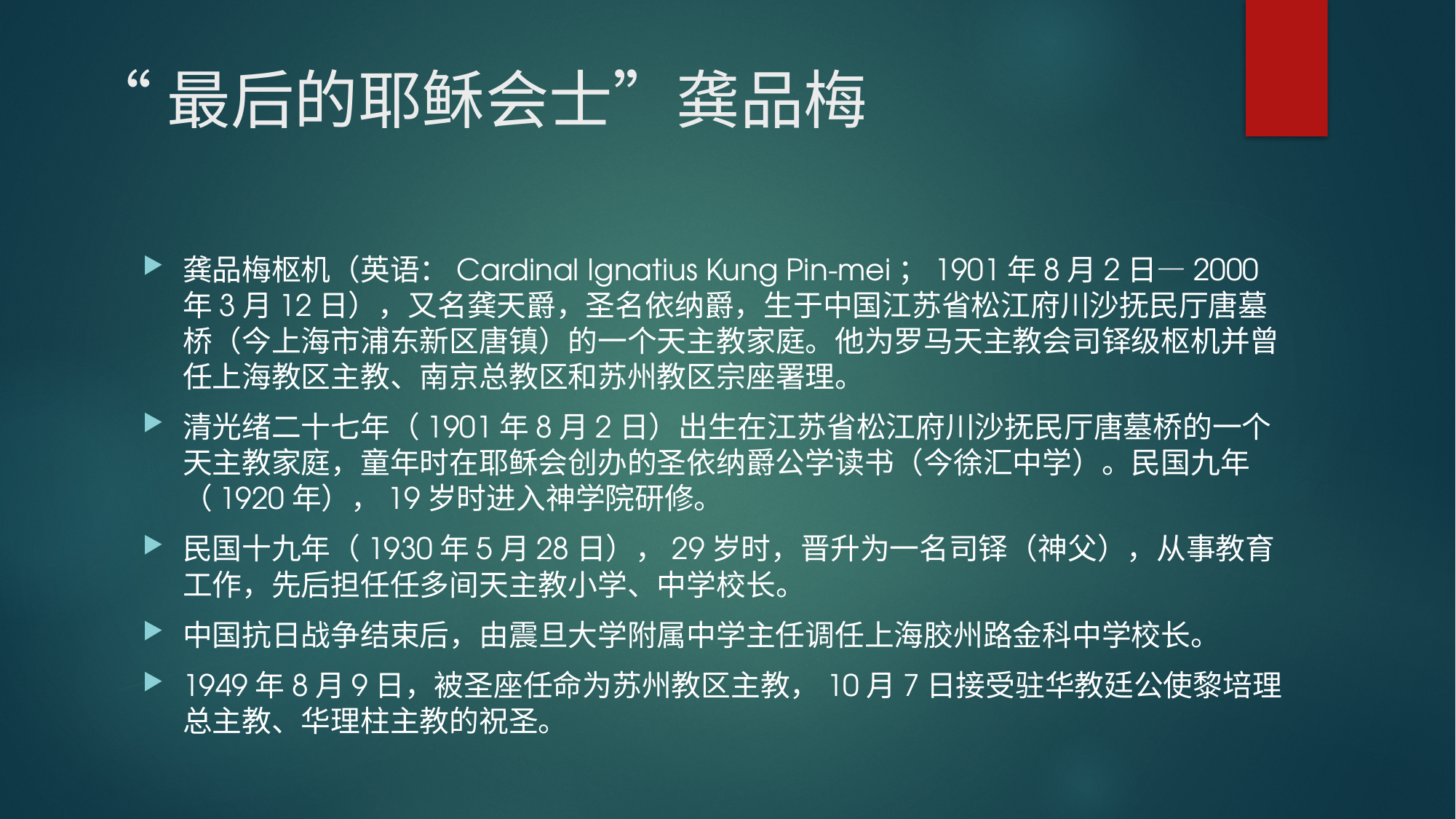

# “最后的耶稣会士”龚品梅
龚品梅枢机（英语：Cardinal Ignatius Kung Pin-mei；1901年8月2日—2000年3月12日），又名龚天爵，圣名依纳爵，生于中国江苏省松江府川沙抚民厅唐墓桥（今上海市浦东新区唐镇）的一个天主教家庭。他为罗马天主教会司铎级枢机并曾任上海教区主教、南京总教区和苏州教区宗座署理。
清光绪二十七年（1901年8月2日）出生在江苏省松江府川沙抚民厅唐墓桥的一个天主教家庭，童年时在耶稣会创办的圣依纳爵公学读书（今徐汇中学）。民国九年（1920年），19岁时进入神学院研修。
民国十九年（1930年5月28日），29岁时，晋升为一名司铎（神父），从事教育工作，先后担任任多间天主教小学、中学校长。
中国抗日战争结束后，由震旦大学附属中学主任调任上海胶州路金科中学校长。
1949年8月9日，被圣座任命为苏州教区主教，10月7日接受驻华教廷公使黎培理总主教、华理柱主教的祝圣。